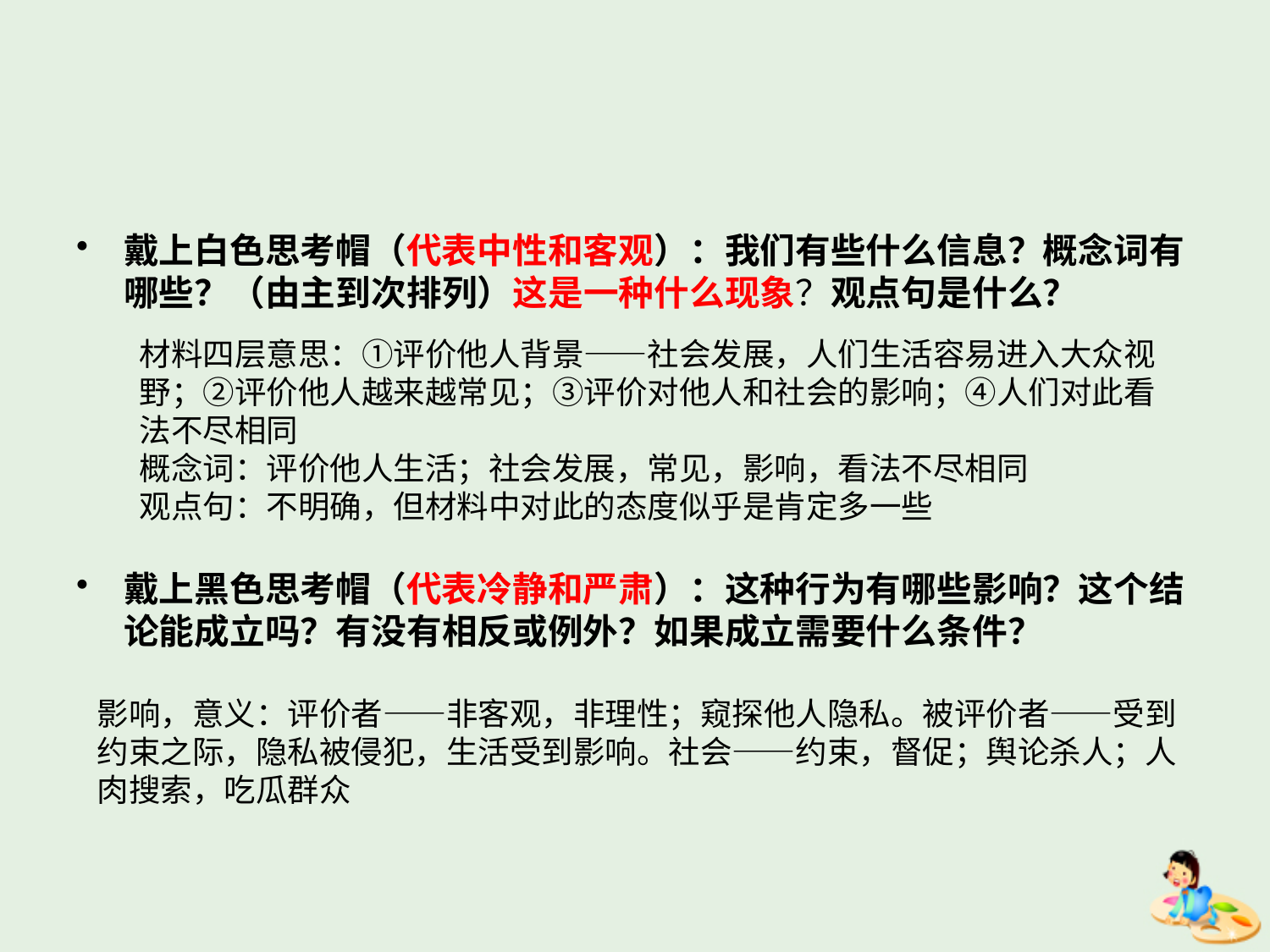

戴上白色思考帽（代表中性和客观）：我们有些什么信息？概念词有哪些？（由主到次排列）这是一种什么现象？观点句是什么？

戴上黑色思考帽（代表冷静和严肃）：这种行为有哪些影响？这个结论能成立吗？有没有相反或例外？如果成立需要什么条件？

材料四层意思：①评价他人背景——社会发展，人们生活容易进入大众视野；②评价他人越来越常见；③评价对他人和社会的影响；④人们对此看法不尽相同
概念词：评价他人生活；社会发展，常见，影响，看法不尽相同
观点句：不明确，但材料中对此的态度似乎是肯定多一些
影响，意义：评价者——非客观，非理性；窥探他人隐私。被评价者——受到约束之际，隐私被侵犯，生活受到影响。社会——约束，督促；舆论杀人；人肉搜索，吃瓜群众